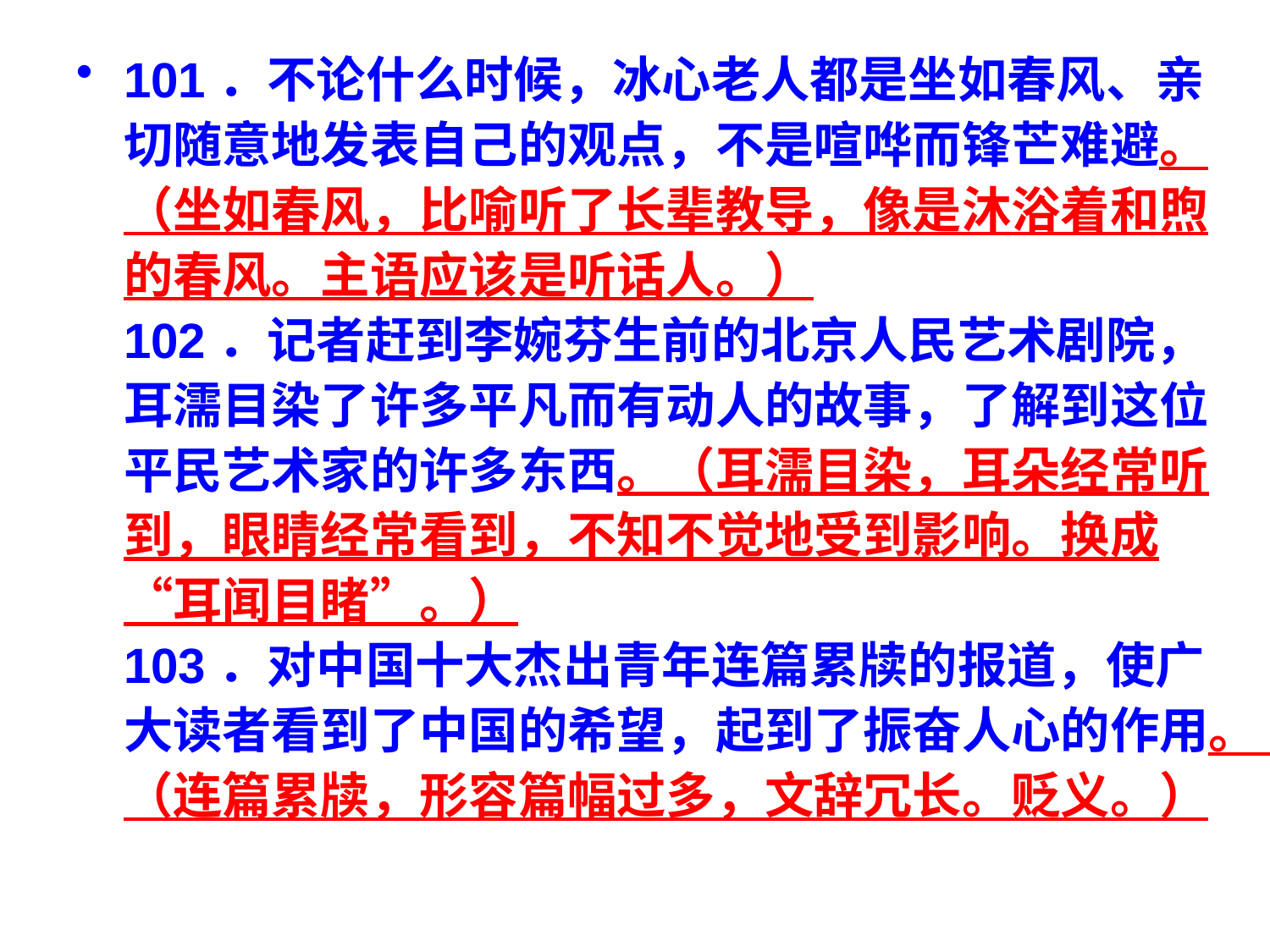

101．不论什么时候，冰心老人都是坐如春风、亲切随意地发表自己的观点，不是喧哗而锋芒难避。（坐如春风，比喻听了长辈教导，像是沐浴着和煦的春风。主语应该是听话人。）
102．记者赶到李婉芬生前的北京人民艺术剧院，耳濡目染了许多平凡而有动人的故事，了解到这位平民艺术家的许多东西。（耳濡目染，耳朵经常听到，眼睛经常看到，不知不觉地受到影响。换成“耳闻目睹”。）
103．对中国十大杰出青年连篇累牍的报道，使广大读者看到了中国的希望，起到了振奋人心的作用。（连篇累牍，形容篇幅过多，文辞冗长。贬义。）